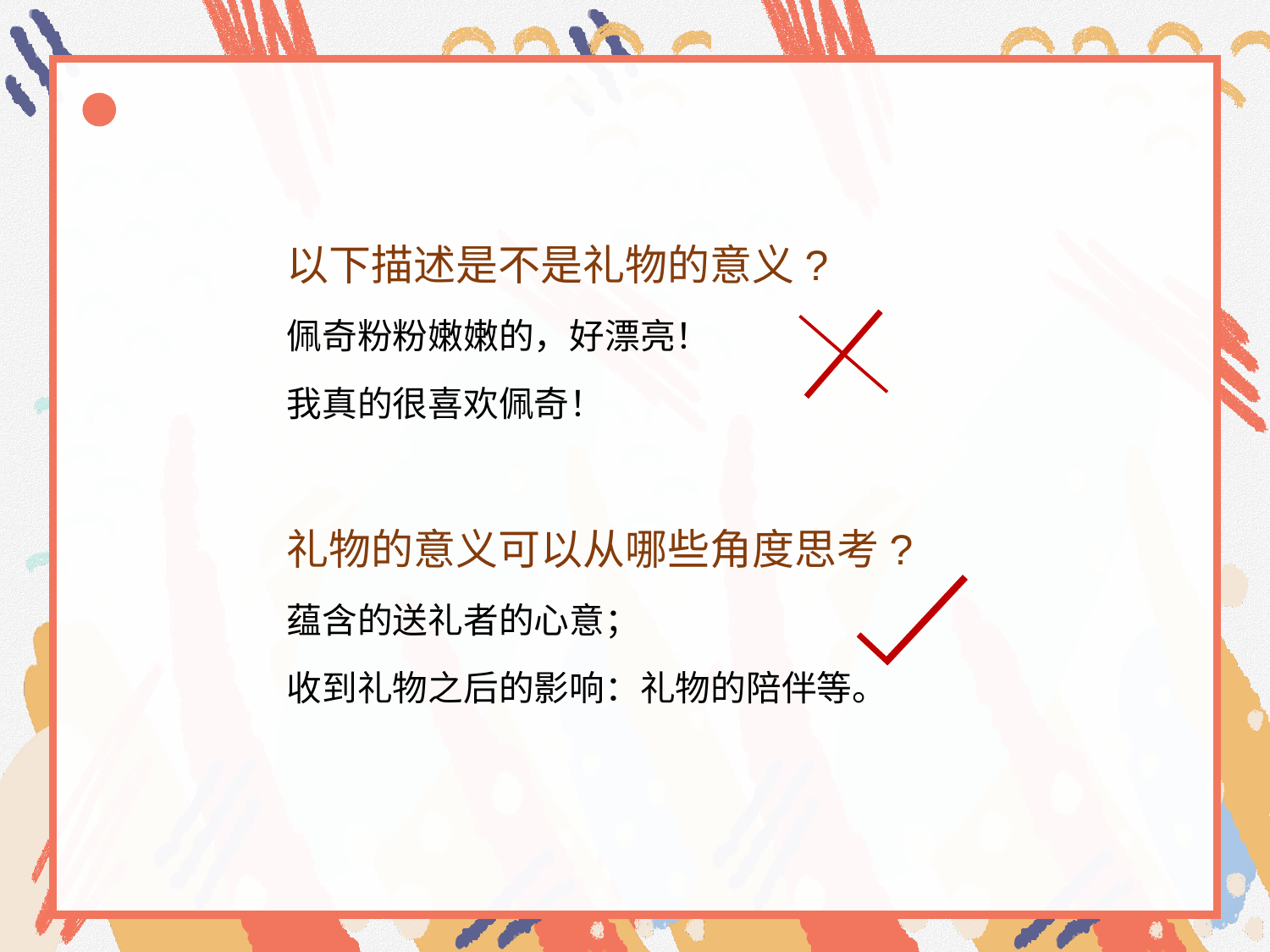

以下描述是不是礼物的意义?
佩奇粉粉嫩嫩的，好漂亮！
我真的很喜欢佩奇！

礼物的意义可以从哪些角度思考?
蕴含的送礼者的心意；
收到礼物之后的影响：礼物的陪伴等。